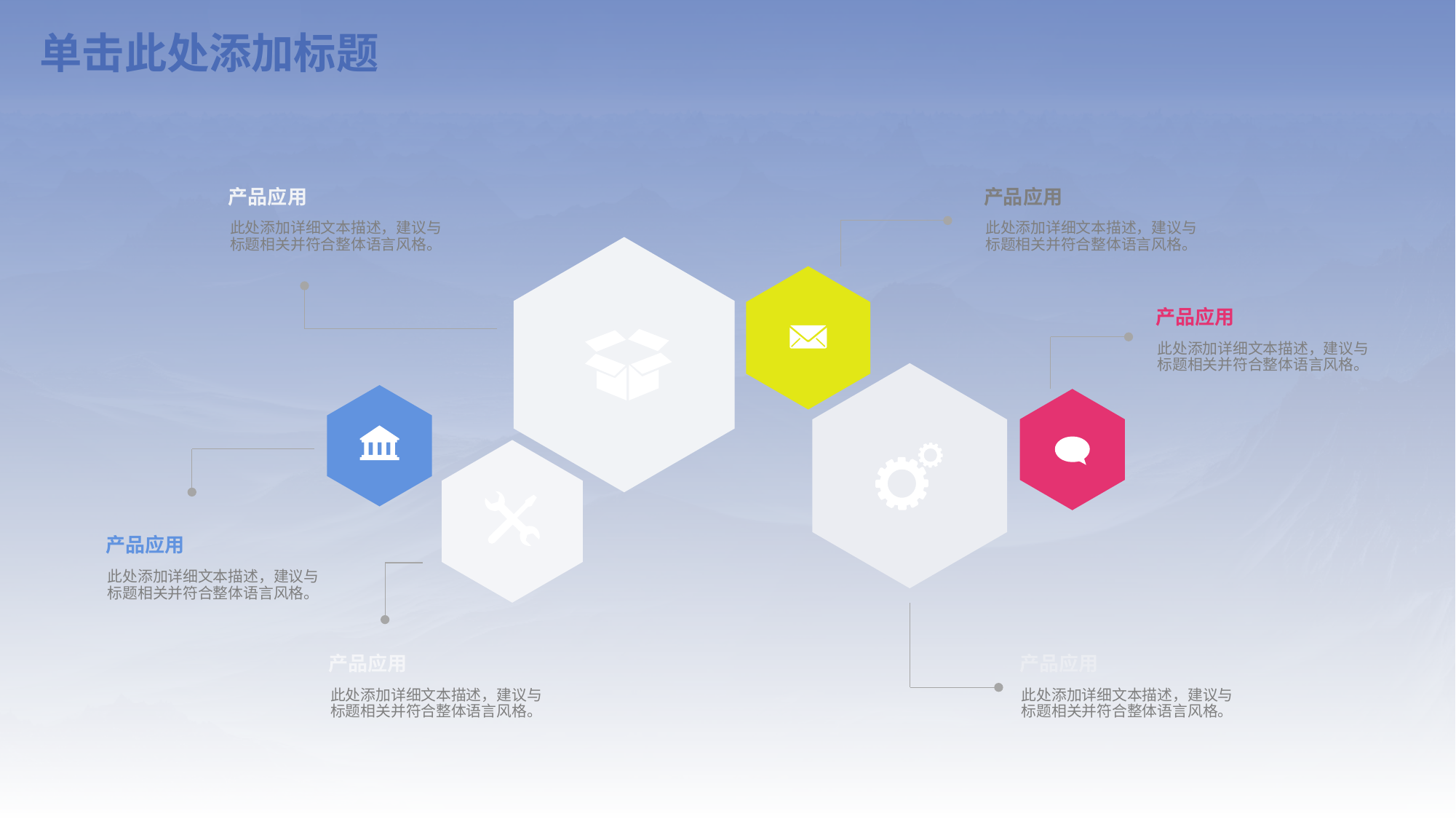

# 单击此处添加标题
产品应用
产品应用
此处添加详细文本描述，建议与标题相关并符合整体语言风格。
此处添加详细文本描述，建议与标题相关并符合整体语言风格。

产品应用

此处添加详细文本描述，建议与标题相关并符合整体语言风格。

产品应用
此处添加详细文本描述，建议与标题相关并符合整体语言风格。
产品应用
产品应用
此处添加详细文本描述，建议与标题相关并符合整体语言风格。
此处添加详细文本描述，建议与标题相关并符合整体语言风格。